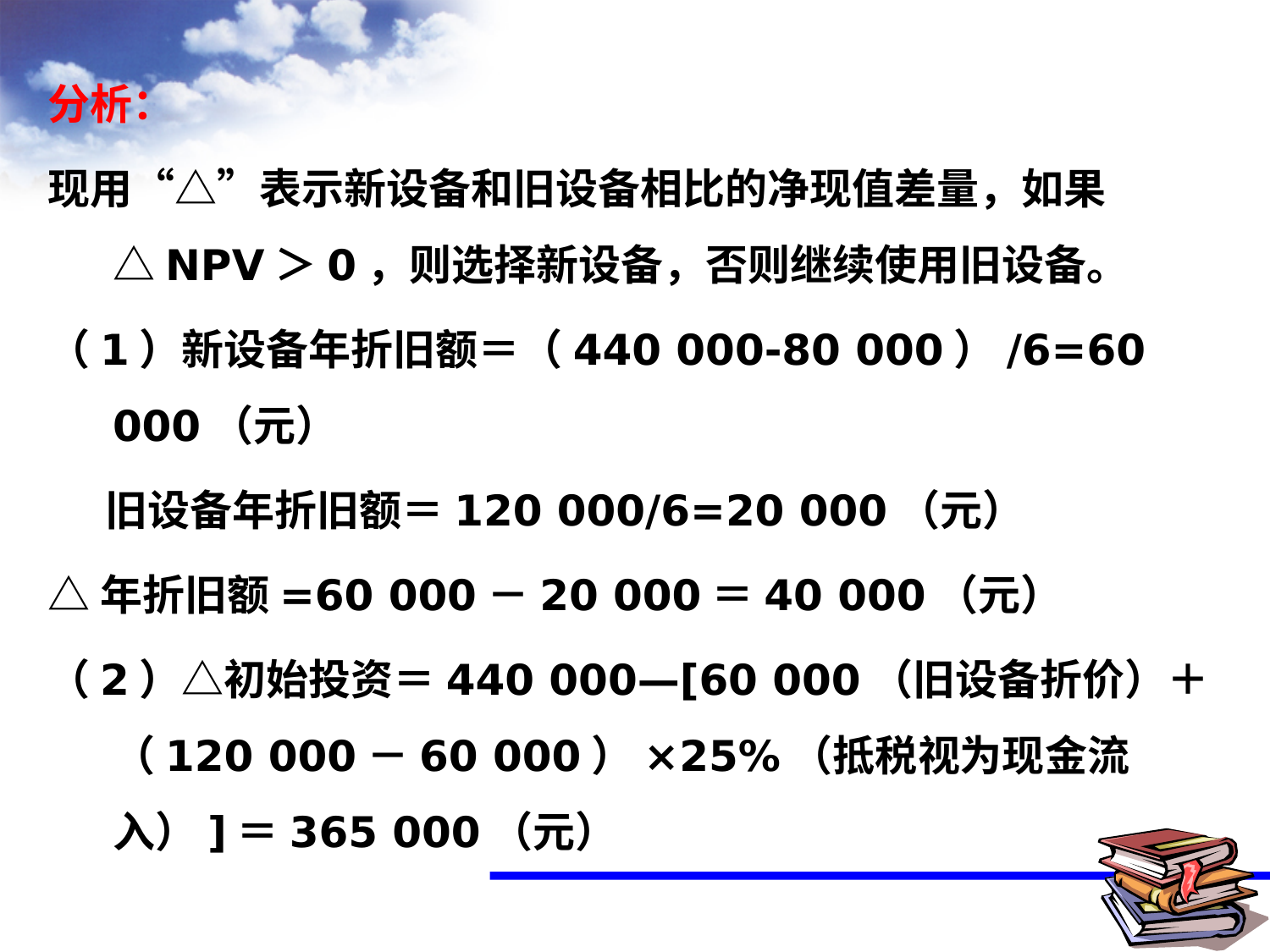

分析：
现用“△”表示新设备和旧设备相比的净现值差量，如果△NPV＞0，则选择新设备，否则继续使用旧设备。
（1）新设备年折旧额＝（440 000-80 000）/6=60 000（元）
     旧设备年折旧额＝120 000/6=20 000（元）
△年折旧额=60 000－20 000＝40 000（元）
（2）△初始投资＝440 000—[60 000（旧设备折价）＋（120 000－60 000）×25%（抵税视为现金流入）]＝365 000（元）